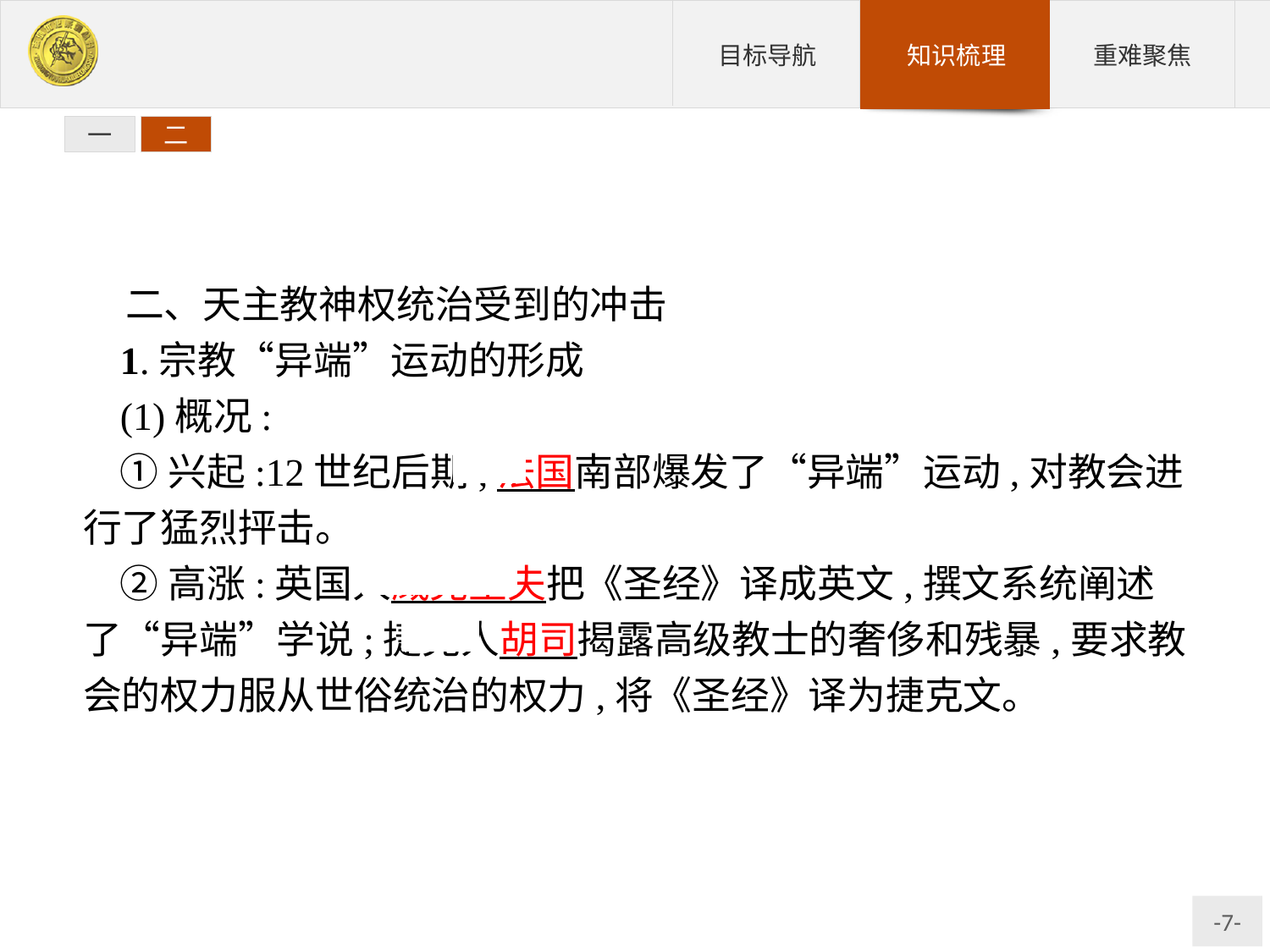

一
二
二、天主教神权统治受到的冲击
1.宗教“异端”运动的形成
(1)概况:
①兴起:12世纪后期,法国南部爆发了“异端”运动,对教会进行了猛烈抨击。
②高涨:英国人威克里夫把《圣经》译成英文,撰文系统阐述了“异端”学说;捷克人胡司揭露高级教士的奢侈和残暴,要求教会的权力服从世俗统治的权力,将《圣经》译为捷克文。